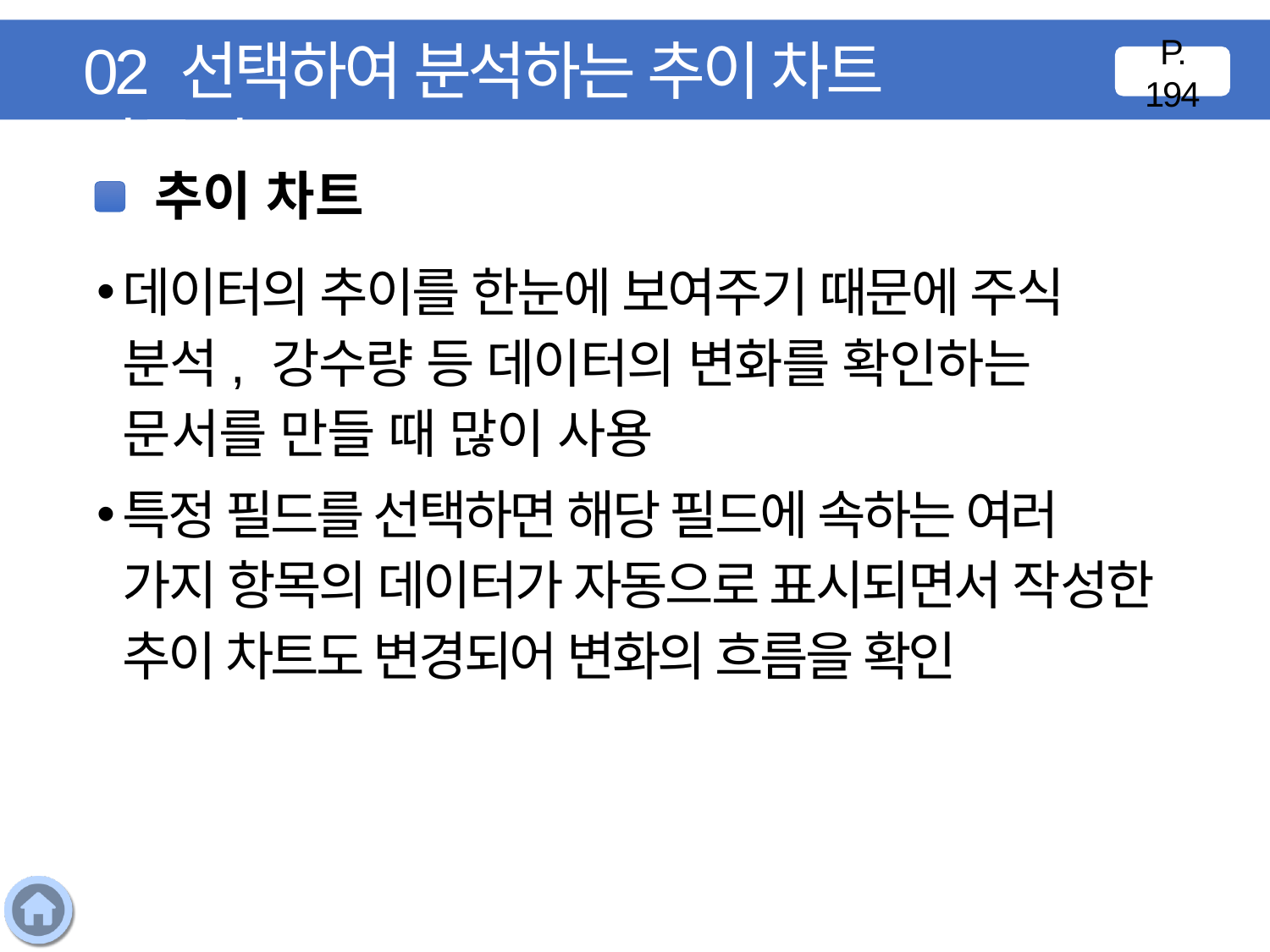

02 선택하여 분석하는 추이 차트 만들기
P. 194
추이 차트

데이터의 추이를 한눈에 보여주기 때문에 주식 분석, 강수량 등 데이터의 변화를 확인하는 문서를 만들 때 많이 사용
특정 필드를 선택하면 해당 필드에 속하는 여러 가지 항목의 데이터가 자동으로 표시되면서 작성한 추이 차트도 변경되어 변화의 흐름을 확인